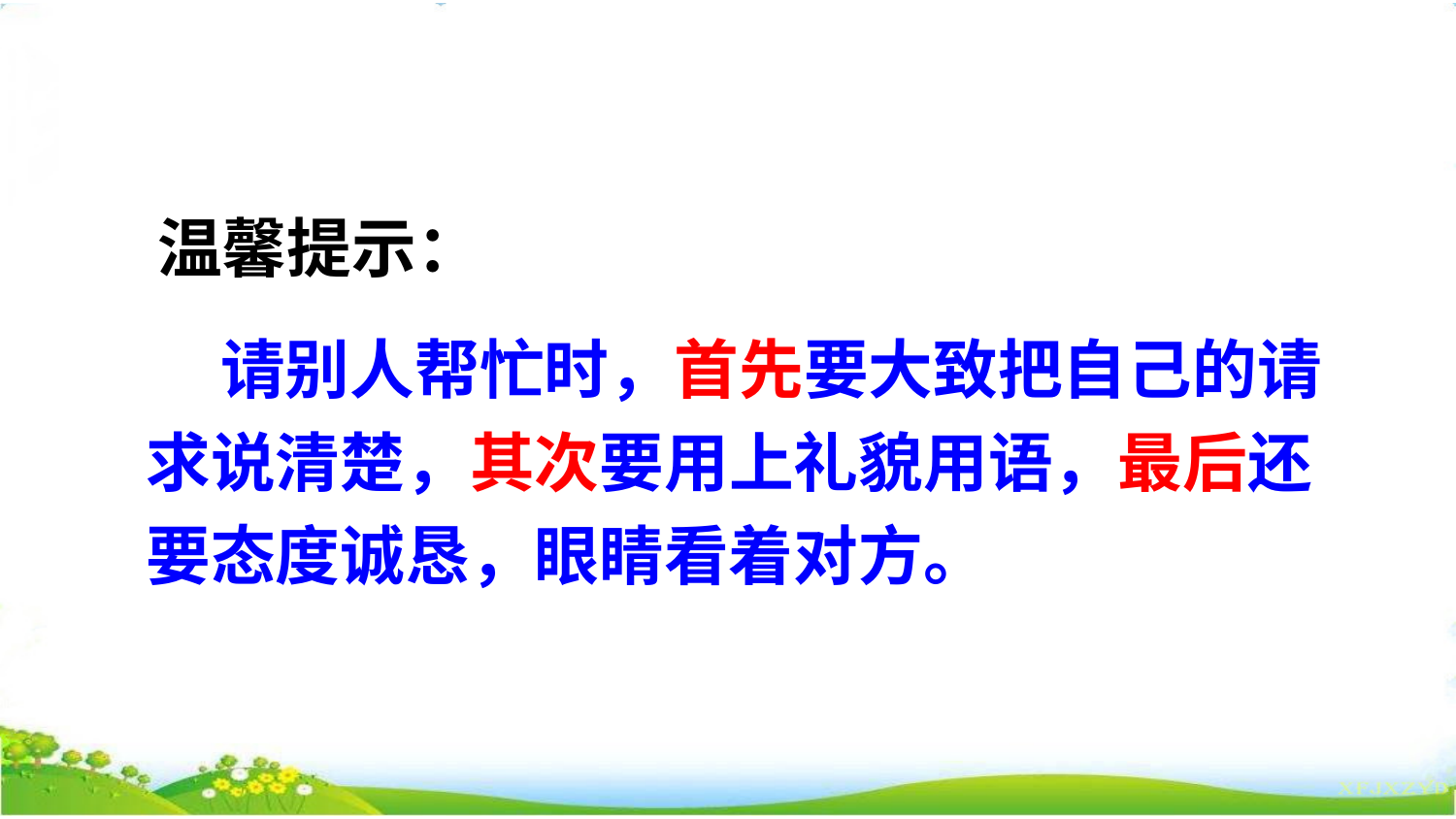

温馨提示：
    请别人帮忙时，首先要大致把自己的请求说清楚，其次要用上礼貌用语，最后还要态度诚恳，眼睛看着对方。